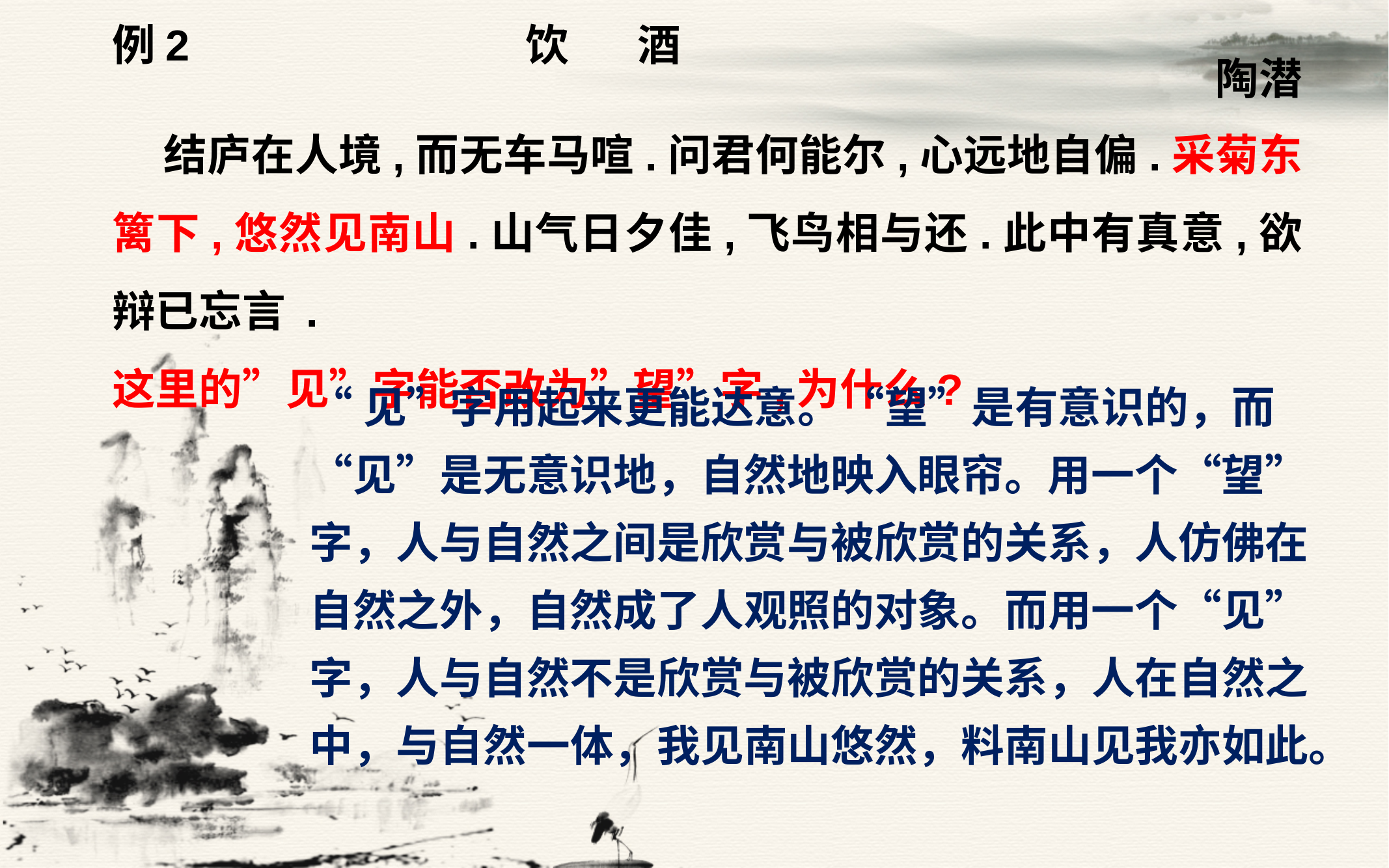

例2                           饮       酒
                                               陶潜
    结庐在人境,而无车马喧.问君何能尔,心远地自偏.采菊东篱下,悠然见南山.山气日夕佳,飞鸟相与还.此中有真意,欲辩已忘言 .
这里的”见”字能否改为”望”字,为什么?

“见”字用起来更能达意。“望”是有意识的，而“见”是无意识地，自然地映入眼帘。用一个“望”字，人与自然之间是欣赏与被欣赏的关系，人仿佛在自然之外，自然成了人观照的对象。而用一个“见”字，人与自然不是欣赏与被欣赏的关系，人在自然之中，与自然一体，我见南山悠然，料南山见我亦如此。